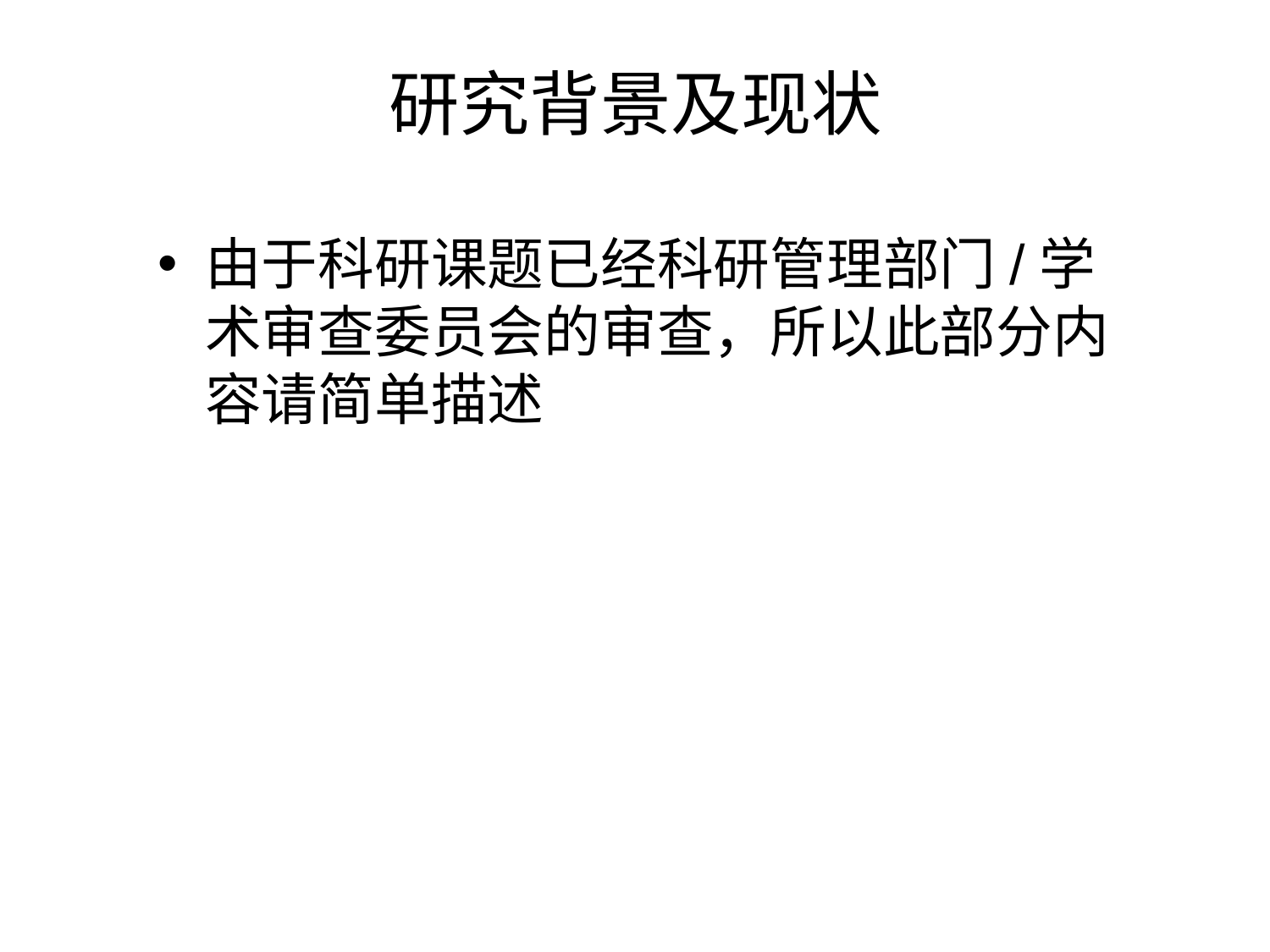

# 研究背景及现状
由于科研课题已经科研管理部门/学术审查委员会的审查，所以此部分内容请简单描述